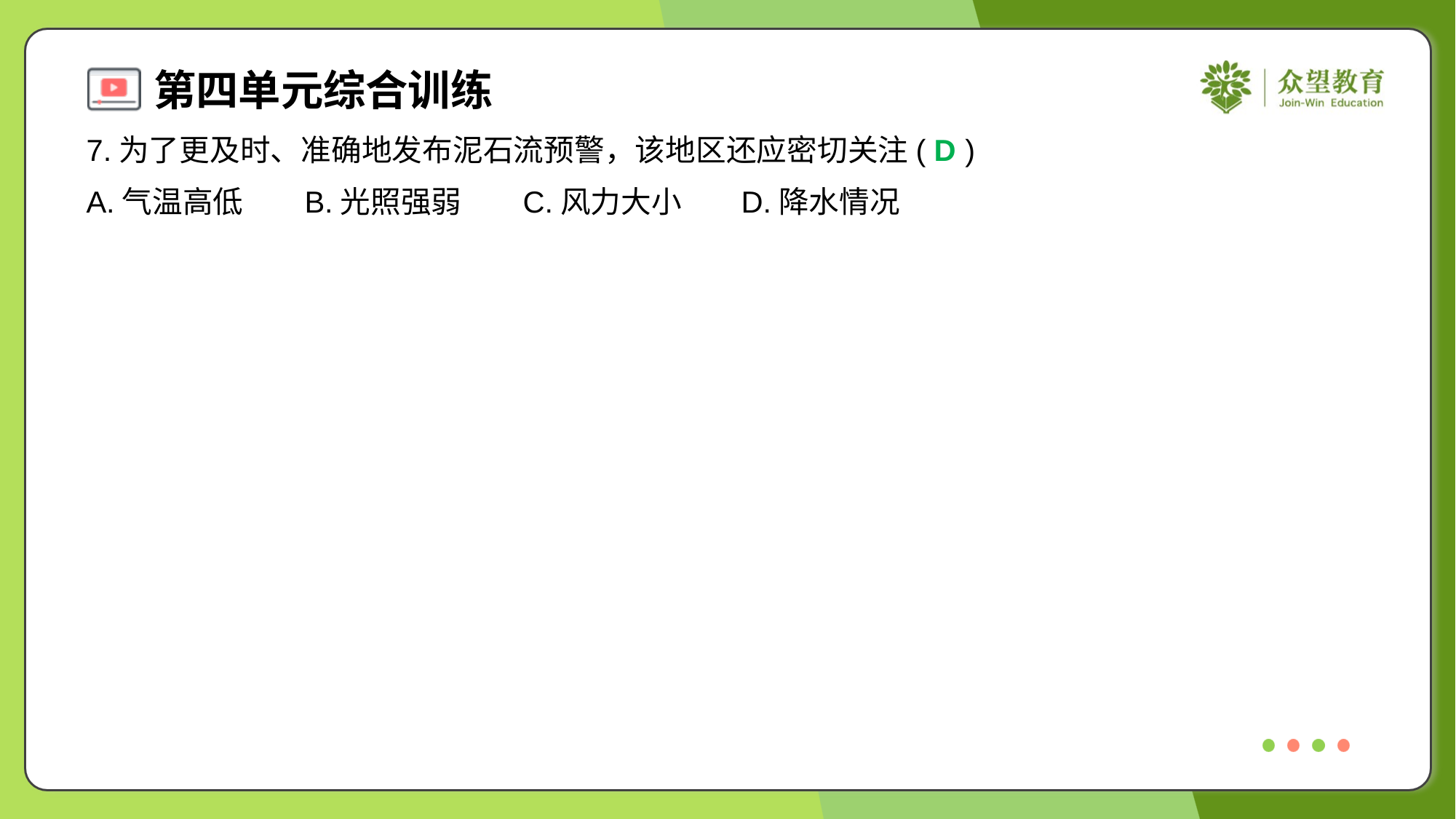

7.为了更及时、准确地发布泥石流预警，该地区还应密切关注(     )
D
A.气温高低	B.光照强弱	C.风力大小	D.降水情况